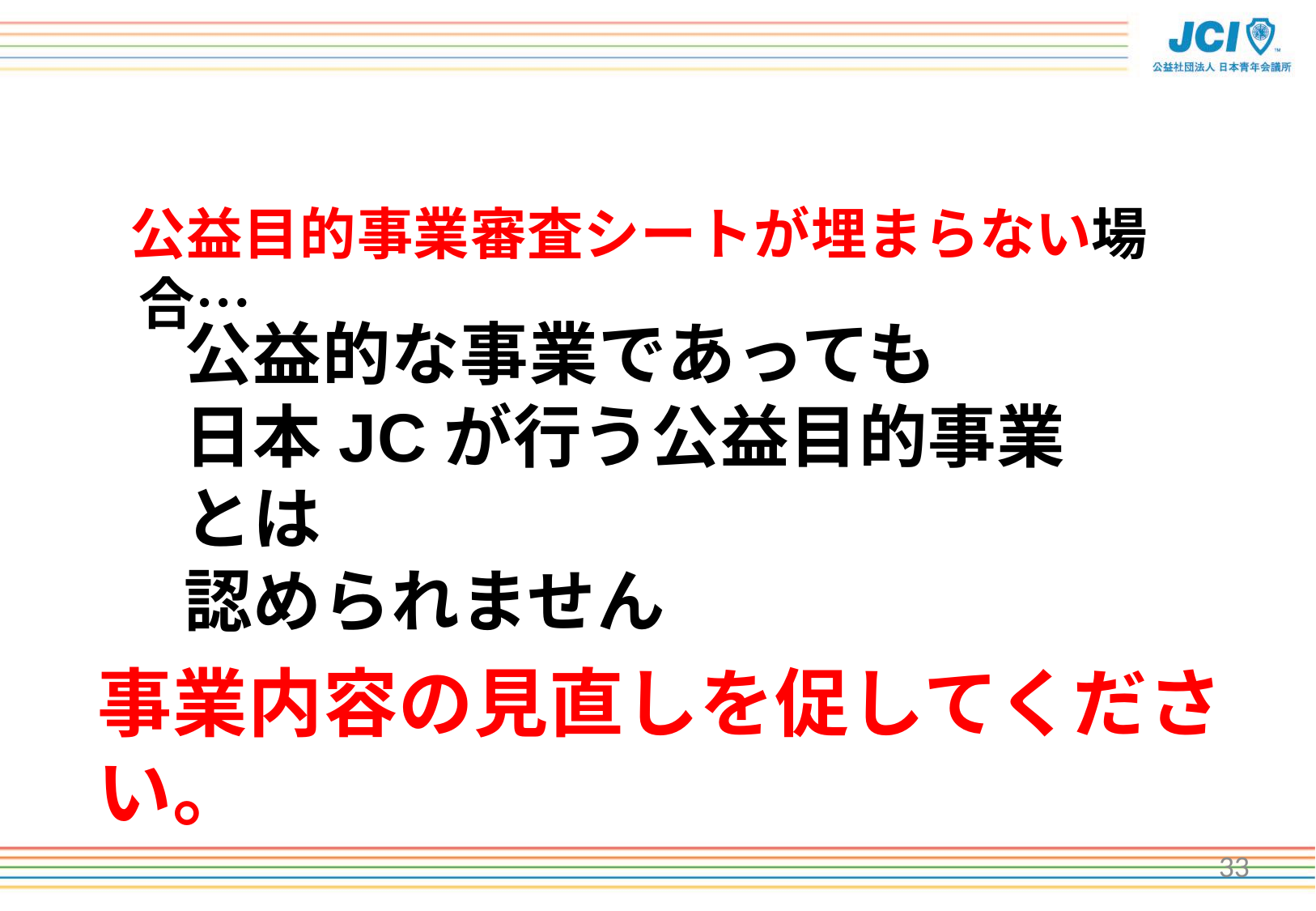

公益目的事業審査シートが埋まらない場合…

公益的な事業であっても
日本JCが行う公益目的事業とは
認められません
事業内容の見直しを促してください。
33